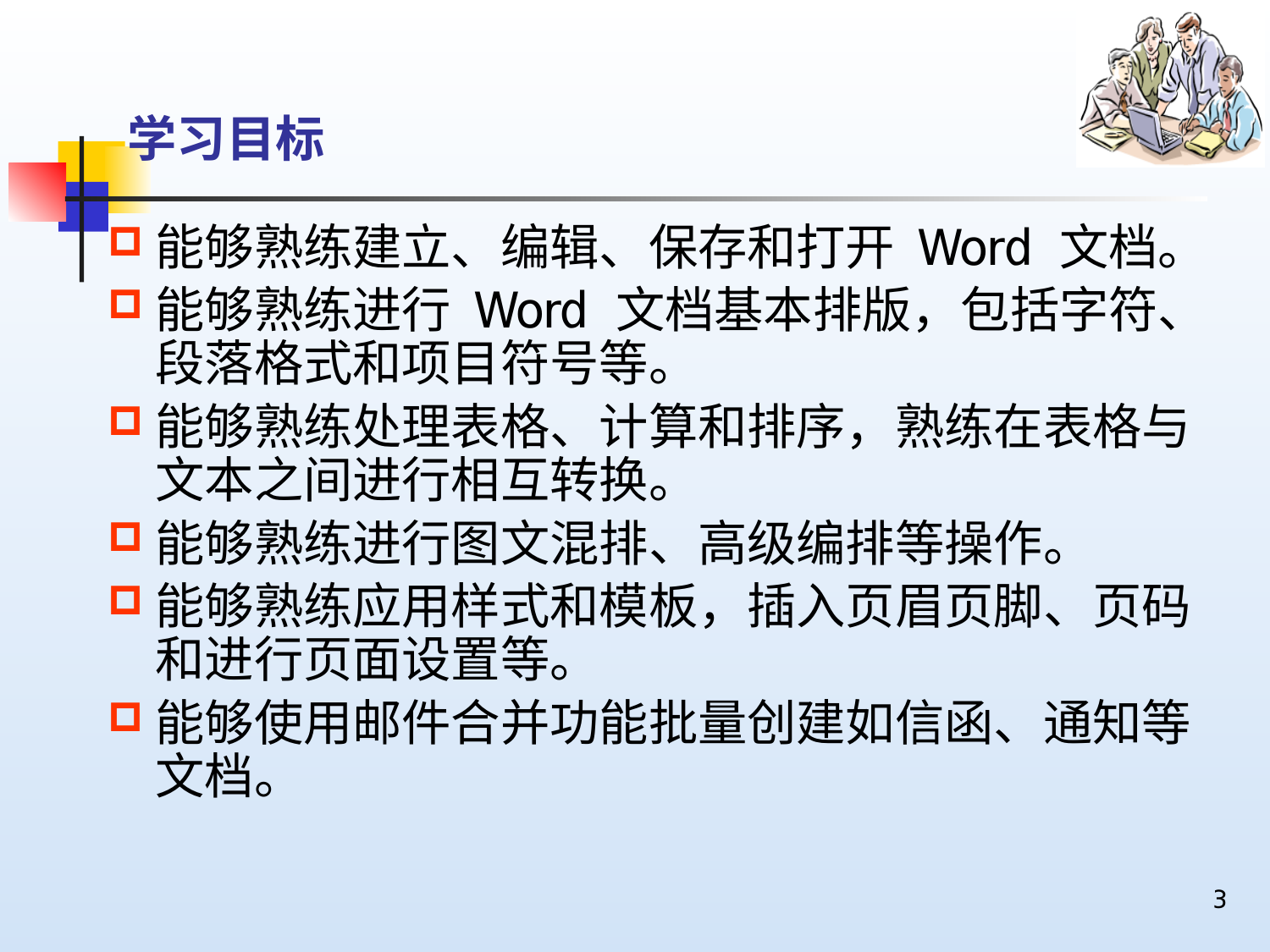

# 学习目标
能够熟练建立、编辑、保存和打开 Word 文档。
能够熟练进行 Word 文档基本排版，包括字符、段落格式和项目符号等。
能够熟练处理表格、计算和排序，熟练在表格与文本之间进行相互转换。
能够熟练进行图文混排、高级编排等操作。
能够熟练应用样式和模板，插入页眉页脚、页码和进行页面设置等。
能够使用邮件合并功能批量创建如信函、通知等文档。
3